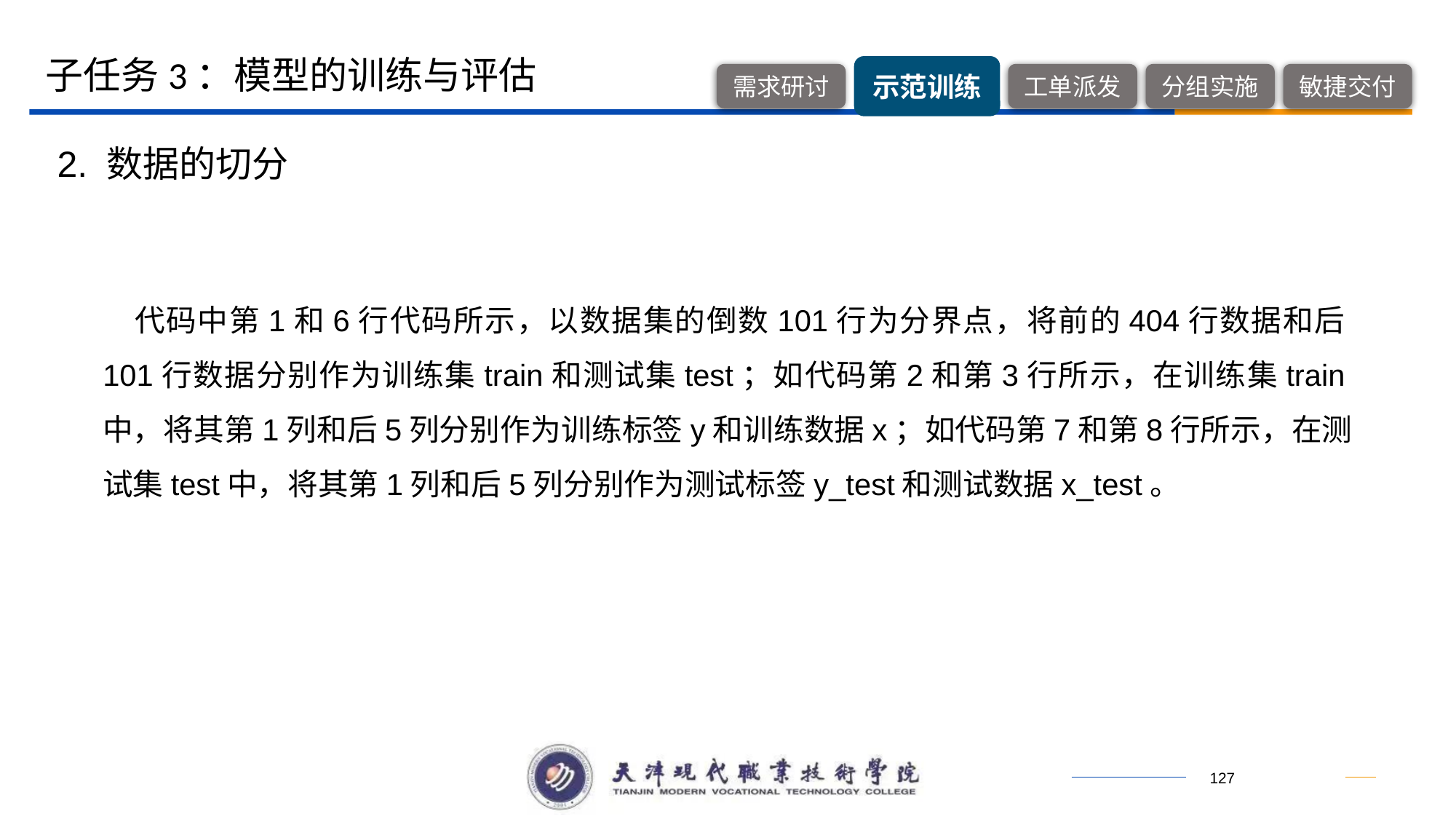

子任务3：模型的训练与评估

2. 数据的切分

代码中第1和6行代码所示，以数据集的倒数101行为分界点，将前的404行数据和后101行数据分别作为训练集train和测试集test；如代码第2和第3行所示，在训练集train中，将其第1列和后5列分别作为训练标签y和训练数据x；如代码第7和第8行所示，在测试集test中，将其第1列和后5列分别作为测试标签y_test和测试数据x_test。